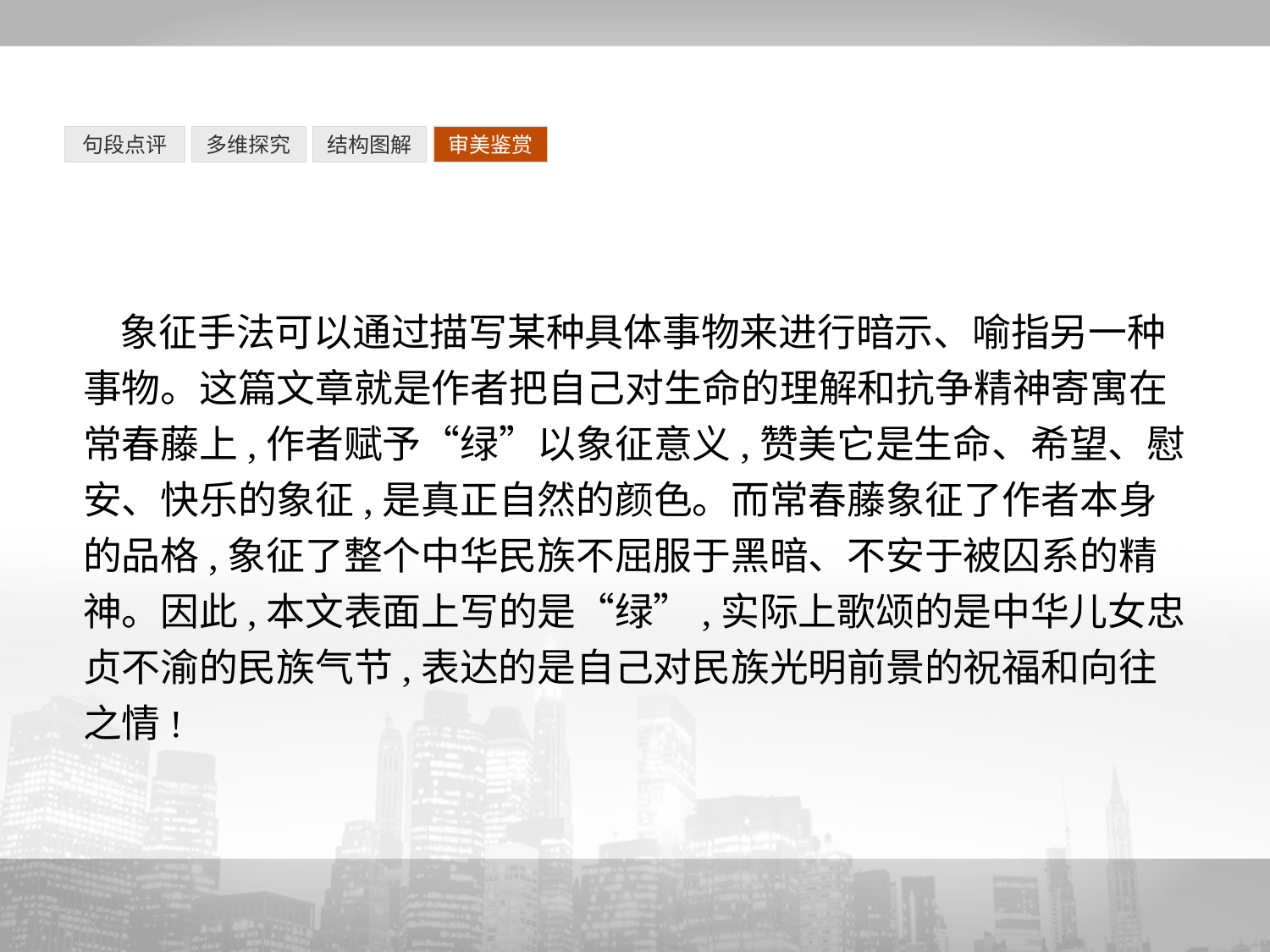

句段点评
多维探究
结构图解
审美鉴赏
象征手法可以通过描写某种具体事物来进行暗示、喻指另一种事物。这篇文章就是作者把自己对生命的理解和抗争精神寄寓在常春藤上,作者赋予“绿”以象征意义,赞美它是生命、希望、慰安、快乐的象征,是真正自然的颜色。而常春藤象征了作者本身的品格,象征了整个中华民族不屈服于黑暗、不安于被囚系的精神。因此,本文表面上写的是“绿”,实际上歌颂的是中华儿女忠贞不渝的民族气节,表达的是自己对民族光明前景的祝福和向往之情!